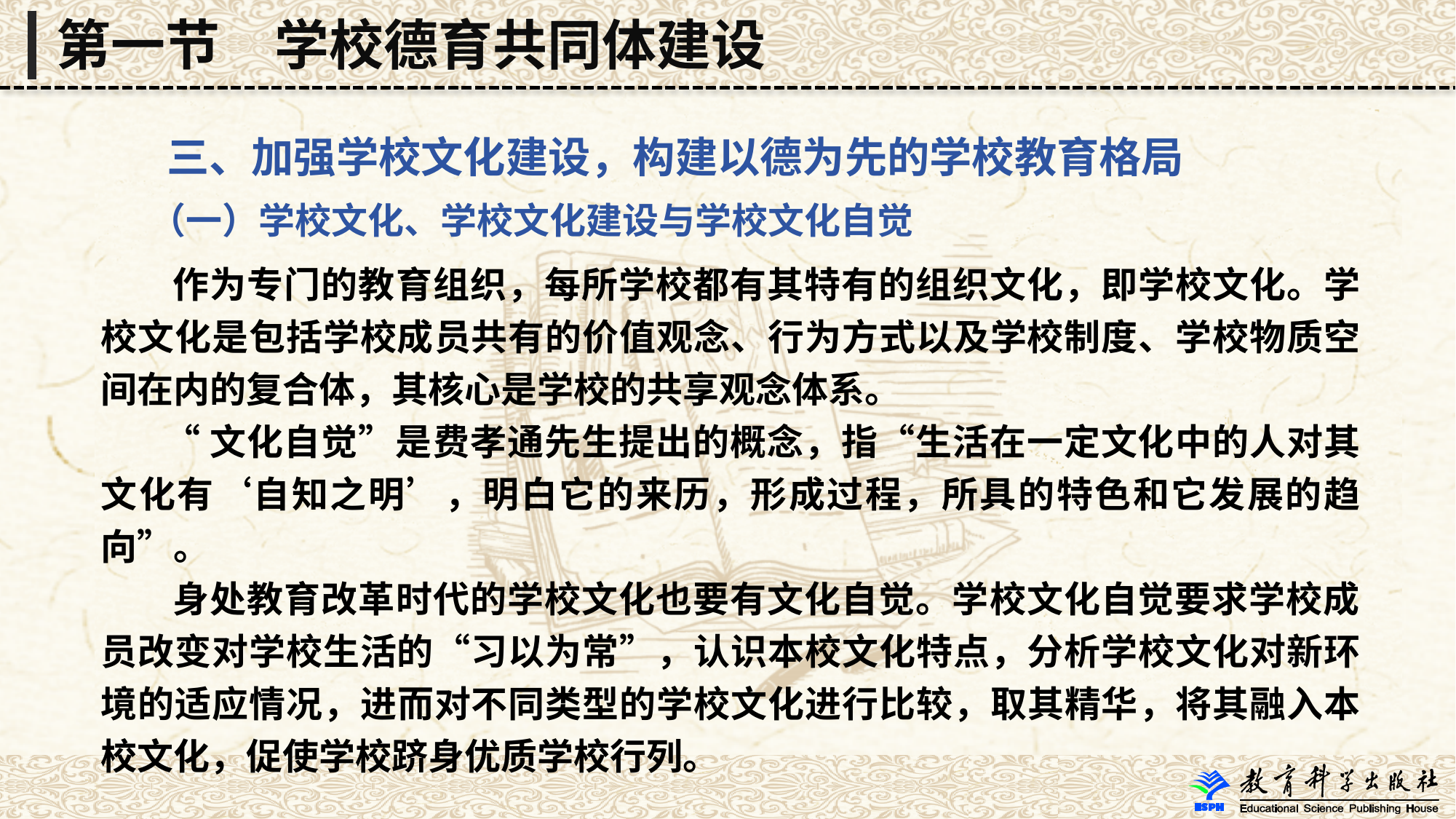

第一节　学校德育共同体建设
       三、加强学校文化建设，构建以德为先的学校教育格局
    （一）学校文化、学校文化建设与学校文化自觉

       作为专门的教育组织，每所学校都有其特有的组织文化，即学校文化。学校文化是包括学校成员共有的价值观念、行为方式以及学校制度、学校物质空间在内的复合体，其核心是学校的共享观念体系。
       “文化自觉”是费孝通先生提出的概念，指“生活在一定文化中的人对其文化有‘自知之明’，明白它的来历，形成过程，所具的特色和它发展的趋向”。
       身处教育改革时代的学校文化也要有文化自觉。学校文化自觉要求学校成员改变对学校生活的“习以为常”，认识本校文化特点，分析学校文化对新环境的适应情况，进而对不同类型的学校文化进行比较，取其精华，将其融入本校文化，促使学校跻身优质学校行列。